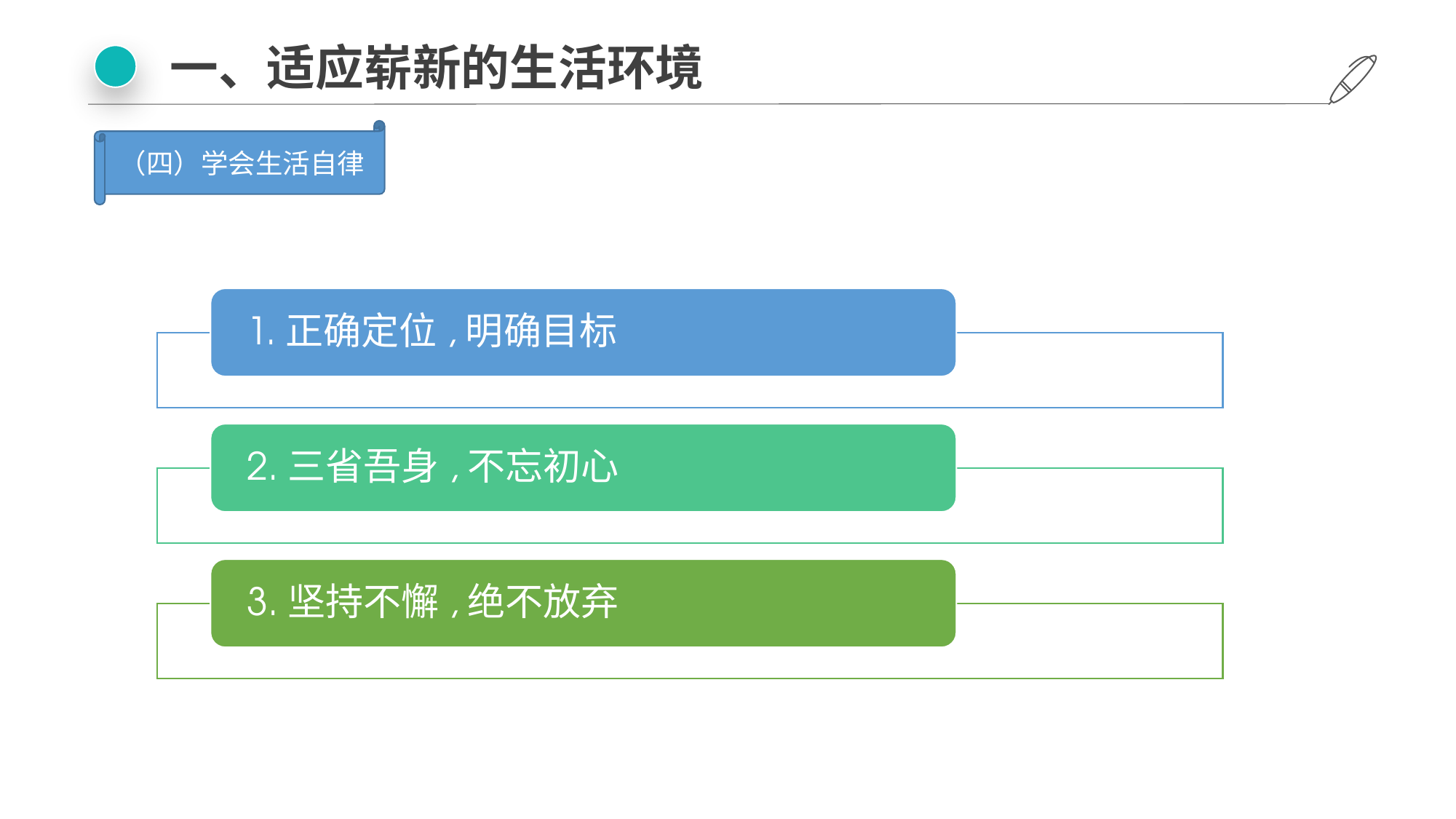

一、适应崭新的生活环境

（四）学会生活自律
1.正确定位,明确目标
2.三省吾身,不忘初心
3.坚持不懈,绝不放弃